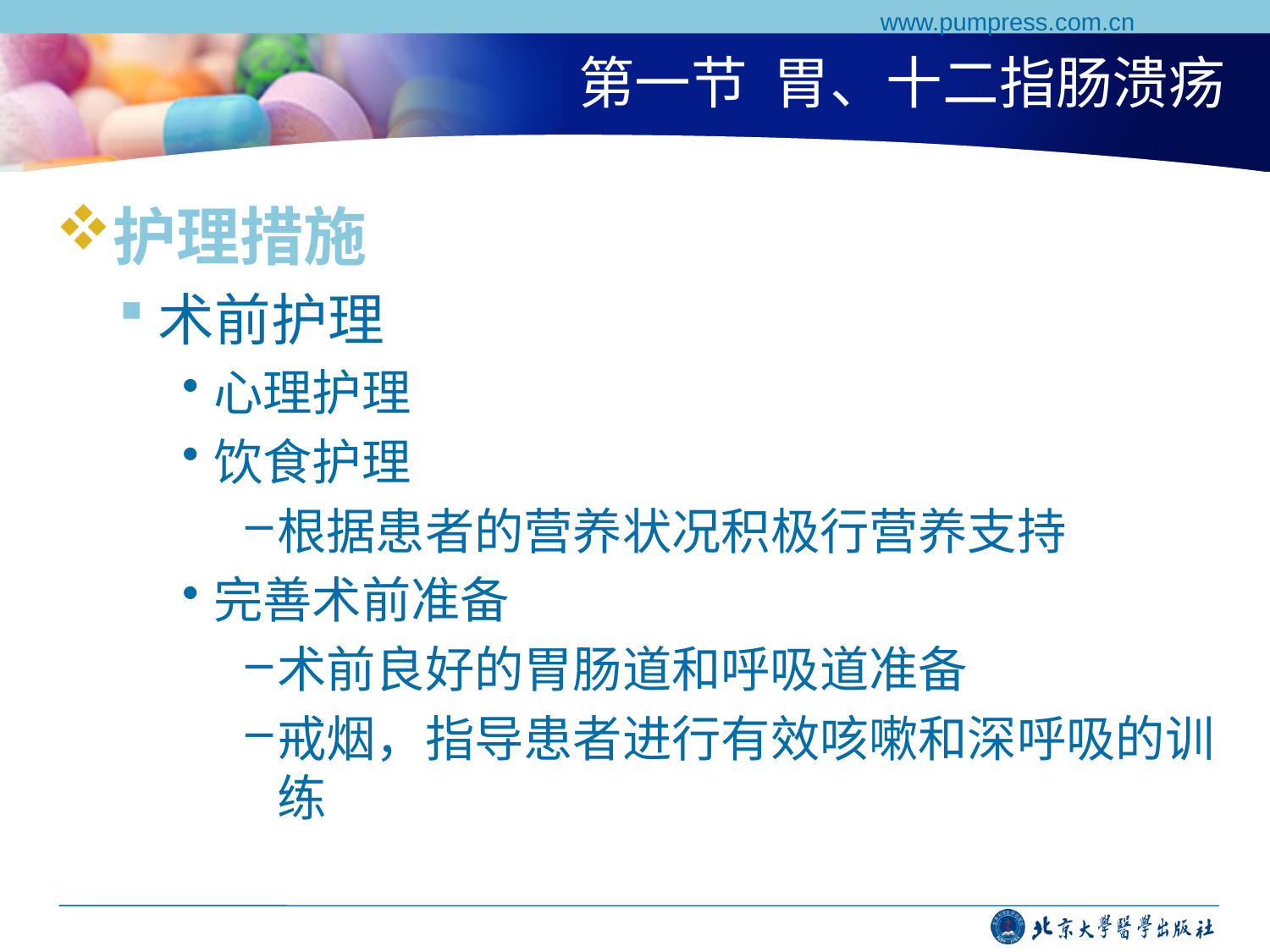

www.pumpress.com.cn
# 第一节  胃、十二指肠溃疡
护理措施
术前护理
心理护理
饮食护理
根据患者的营养状况积极行营养支持
完善术前准备
术前良好的胃肠道和呼吸道准备
戒烟，指导患者进行有效咳嗽和深呼吸的训练